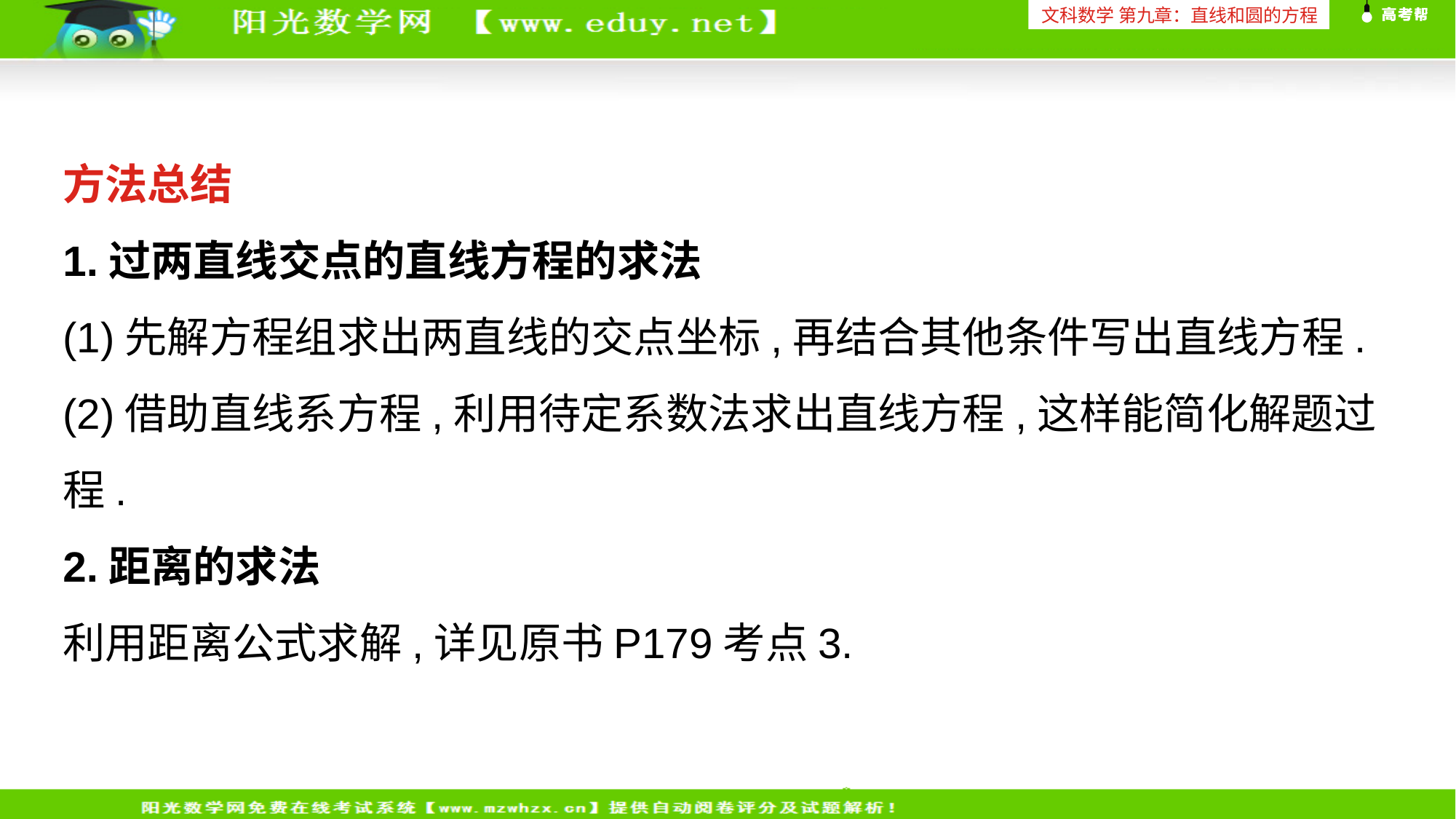

文科数学 第九章：直线和圆的方程
方法总结
1.过两直线交点的直线方程的求法
(1)先解方程组求出两直线的交点坐标,再结合其他条件写出直线方程.
(2)借助直线系方程,利用待定系数法求出直线方程,这样能简化解题过程.
2.距离的求法
利用距离公式求解,详见原书P179考点3.